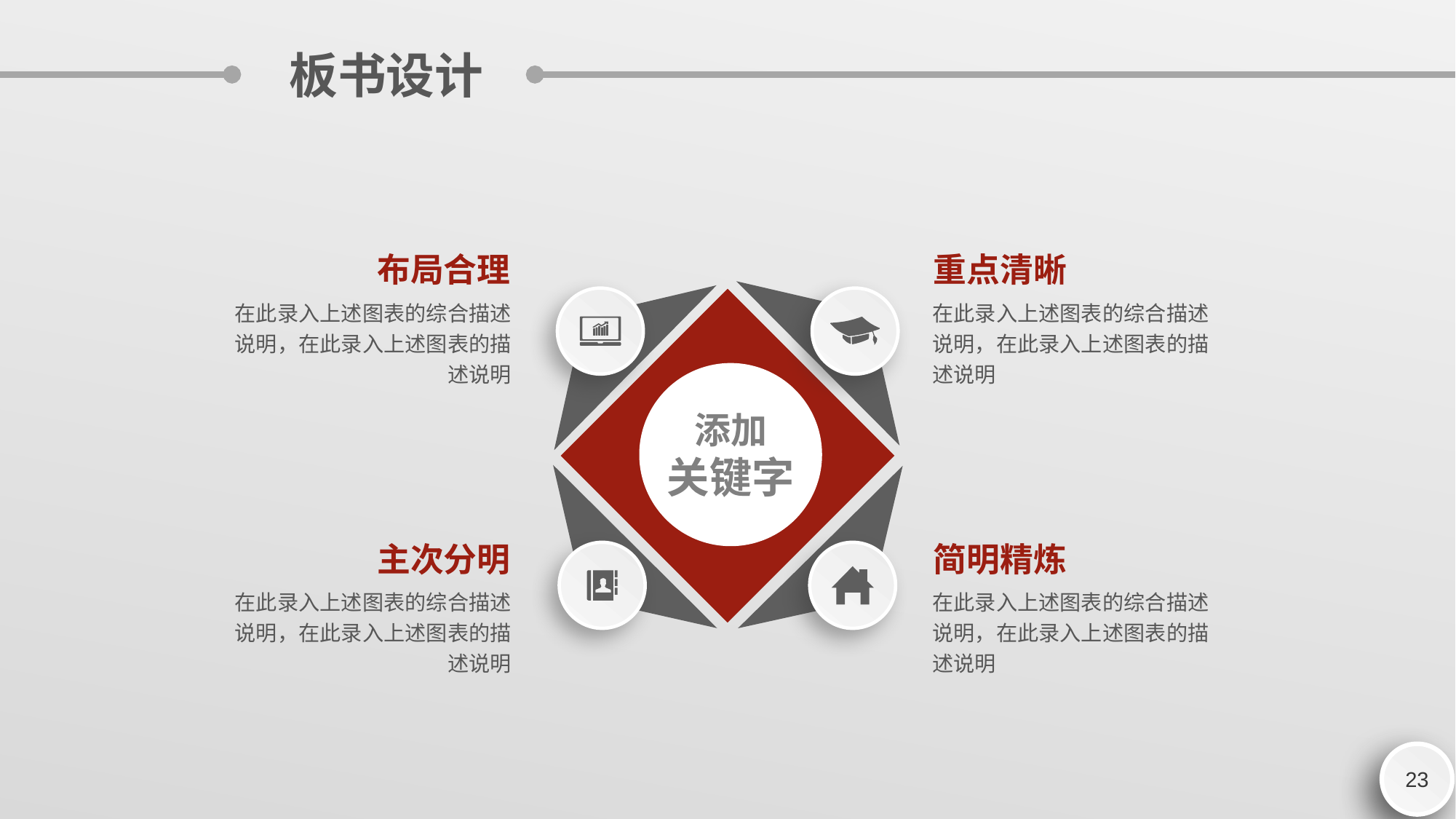

板书设计

布局合理
重点清晰

添加
关键字
在此录入上述图表的综合描述说明，在此录入上述图表的描述说明
在此录入上述图表的综合描述说明，在此录入上述图表的描述说明
主次分明
简明精炼

在此录入上述图表的综合描述说明，在此录入上述图表的描述说明
在此录入上述图表的综合描述说明，在此录入上述图表的描述说明